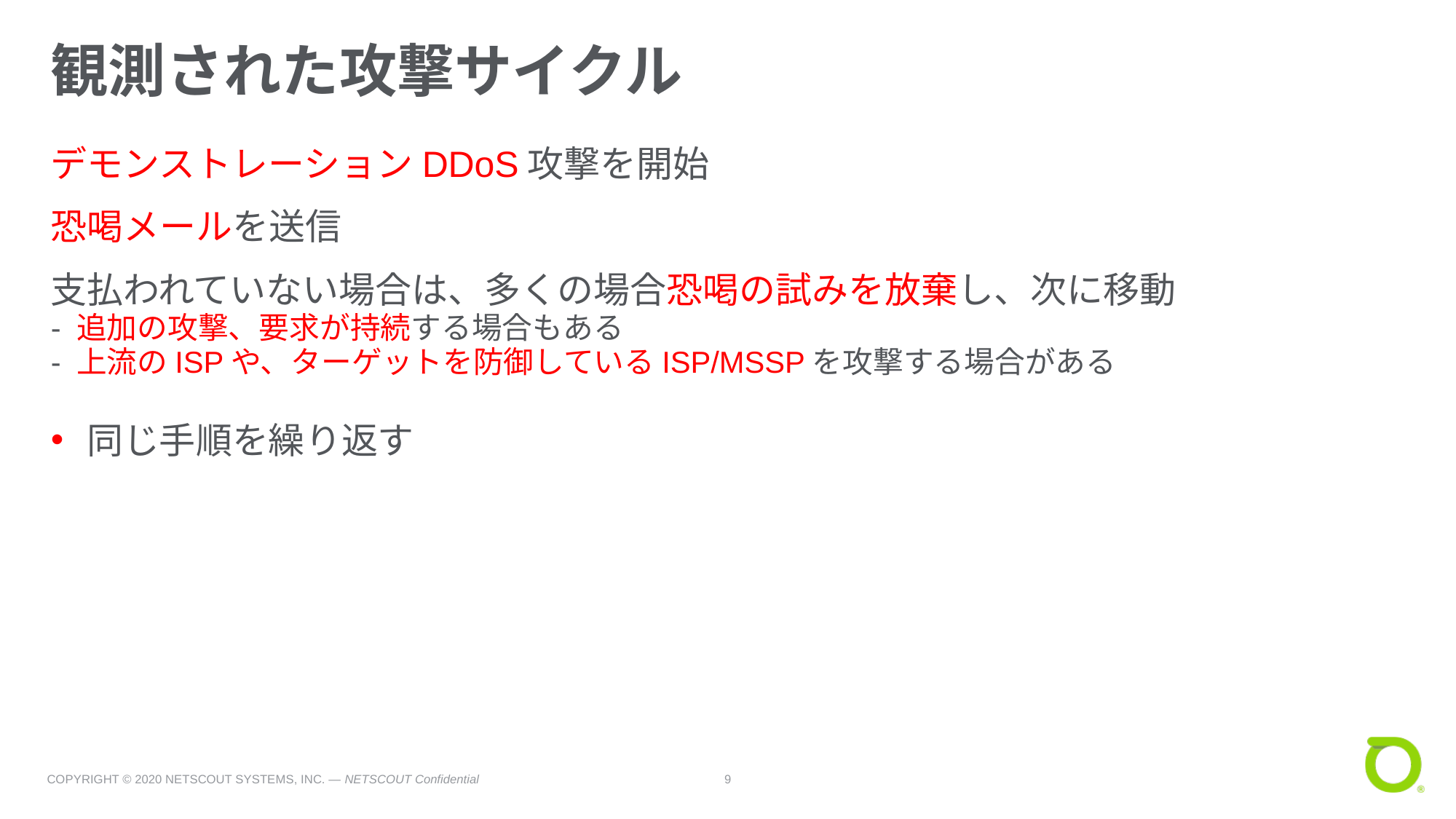

# 観測された攻撃サイクル

デモンストレーションDDoS攻撃を開始
恐喝メールを送信
支払われていない場合は、多くの場合恐喝の試みを放棄し、次に移動
- 追加の攻撃、要求が持続する場合もある
- 上流のISPや、ターゲットを防御しているISP/MSSPを攻撃する場合がある
同じ手順を繰り返す